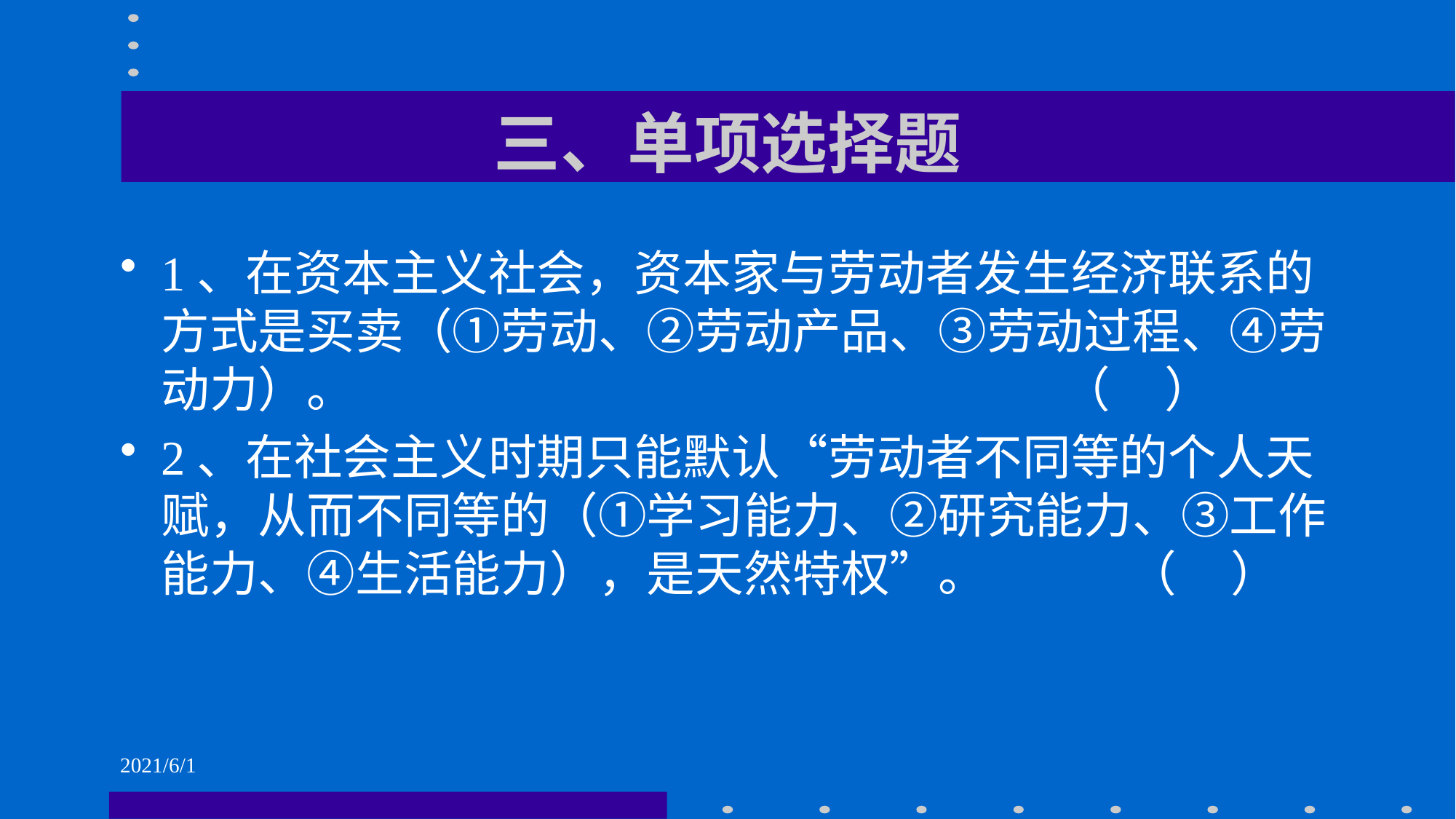

# 三、单项选择题
1、在资本主义社会，资本家与劳动者发生经济联系的方式是买卖（①劳动、②劳动产品、③劳动过程、④劳动力）。                                                                 （     ）
2、在社会主义时期只能默认“劳动者不同等的个人天赋，从而不同等的（①学习能力、②研究能力、③工作能力、④生活能力），是天然特权”。             （     ）
2021/6/1